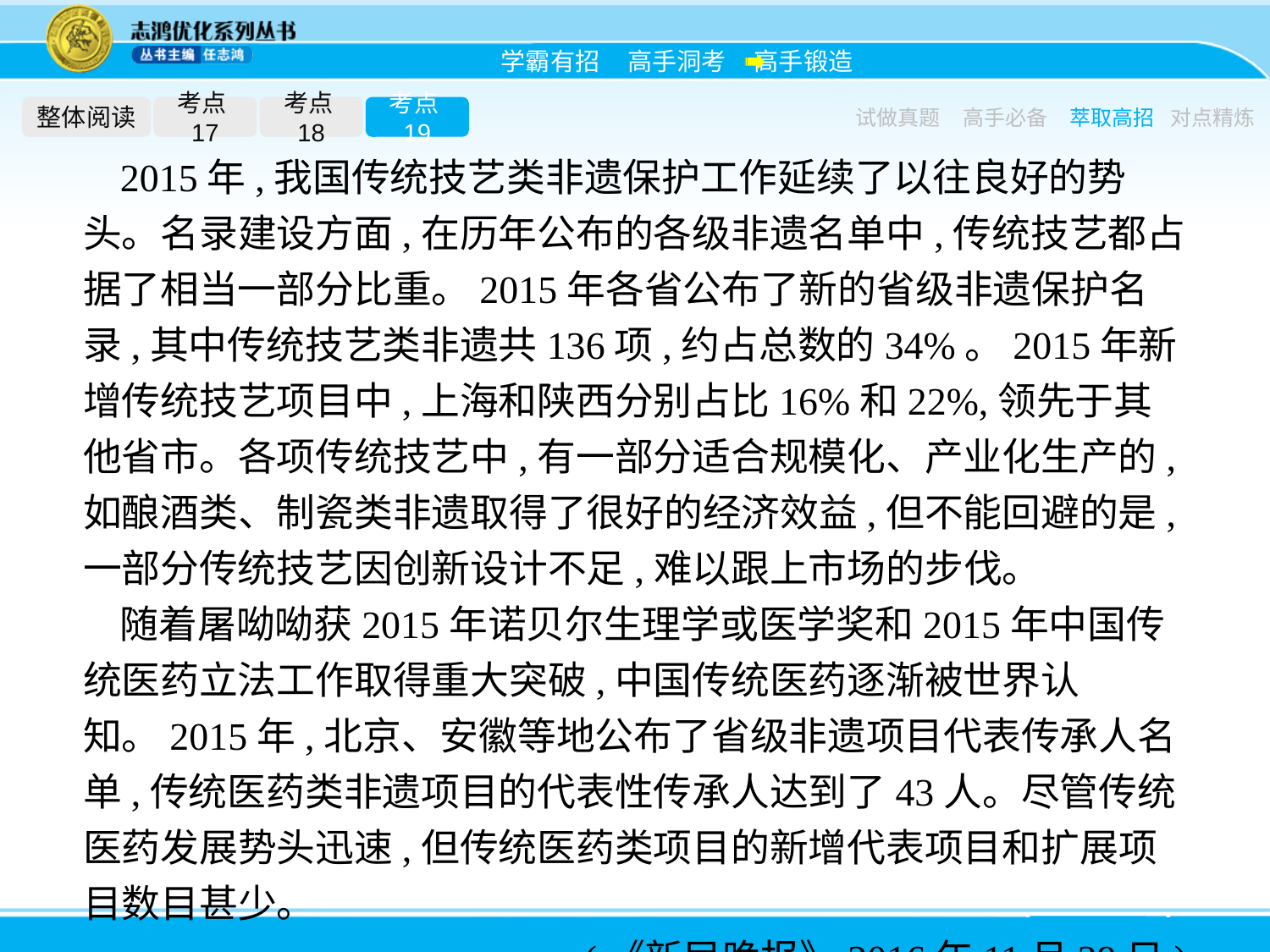

整体阅读
考点17
考点18
考点19
试做真题
高手必备
萃取高招
对点精炼
2015年,我国传统技艺类非遗保护工作延续了以往良好的势头。名录建设方面,在历年公布的各级非遗名单中,传统技艺都占据了相当一部分比重。2015年各省公布了新的省级非遗保护名录,其中传统技艺类非遗共136项,约占总数的34%。2015年新增传统技艺项目中,上海和陕西分别占比16%和22%,领先于其他省市。各项传统技艺中,有一部分适合规模化、产业化生产的,如酿酒类、制瓷类非遗取得了很好的经济效益,但不能回避的是,一部分传统技艺因创新设计不足,难以跟上市场的步伐。
随着屠呦呦获2015年诺贝尔生理学或医学奖和2015年中国传统医药立法工作取得重大突破,中国传统医药逐渐被世界认知。2015年,北京、安徽等地公布了省级非遗项目代表传承人名单,传统医药类非遗项目的代表性传承人达到了43人。尽管传统医药发展势头迅速,但传统医药类项目的新增代表项目和扩展项目数目甚少。
(《新民晚报》2016年11月29日)